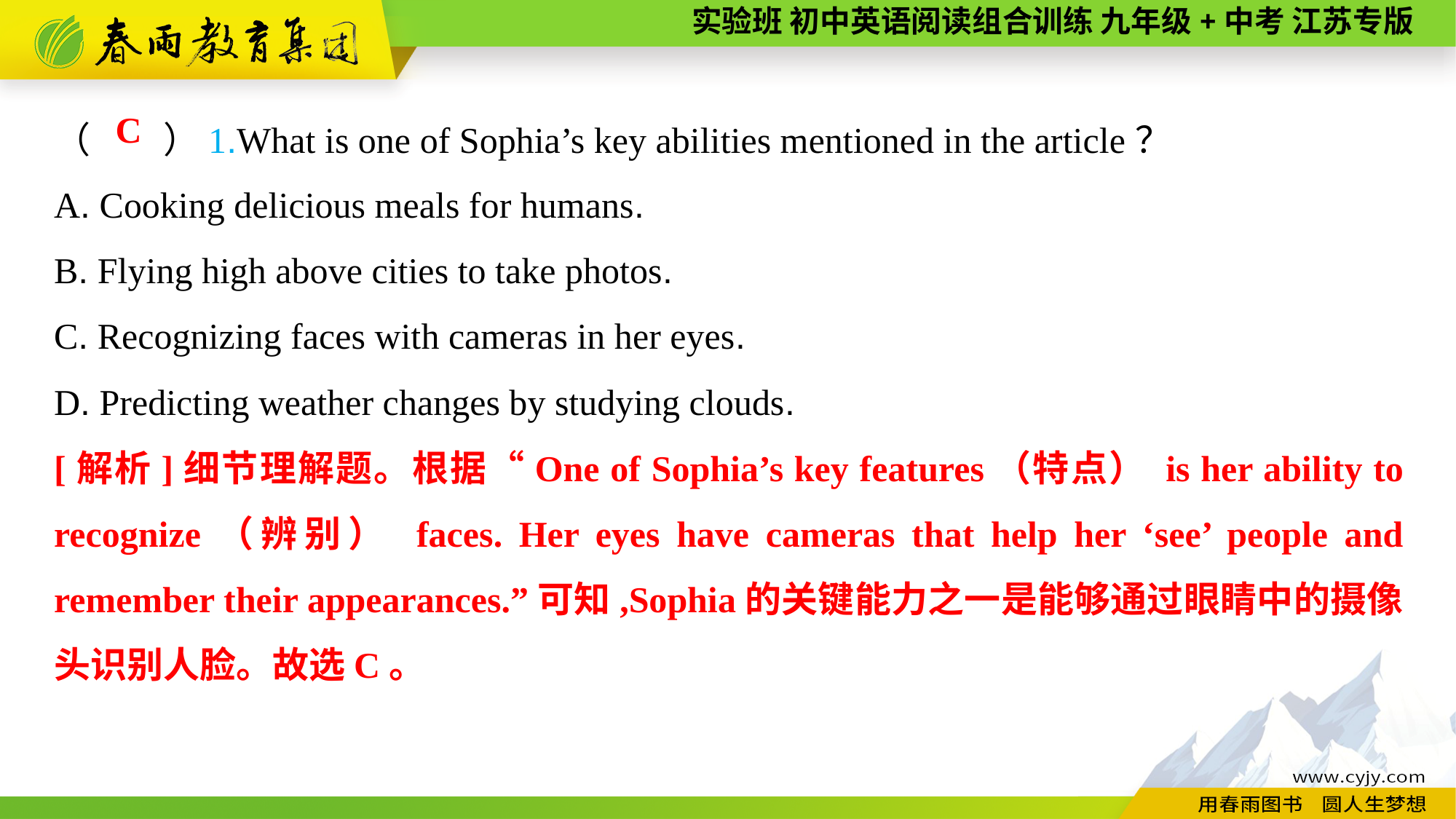

（　　）1.What is one of Sophia’s key abilities mentioned in the article？
A. Cooking delicious meals for humans.
B. Flying high above cities to take photos.
C. Recognizing faces with cameras in her eyes.
D. Predicting weather changes by studying clouds.
C
[解析]细节理解题。根据“One of Sophia’s key features（特点） is her ability to recognize（辨别） faces. Her eyes have cameras that help her ‘see’ people and remember their appearances.”可知,Sophia的关键能力之一是能够通过眼睛中的摄像头识别人脸。故选C。